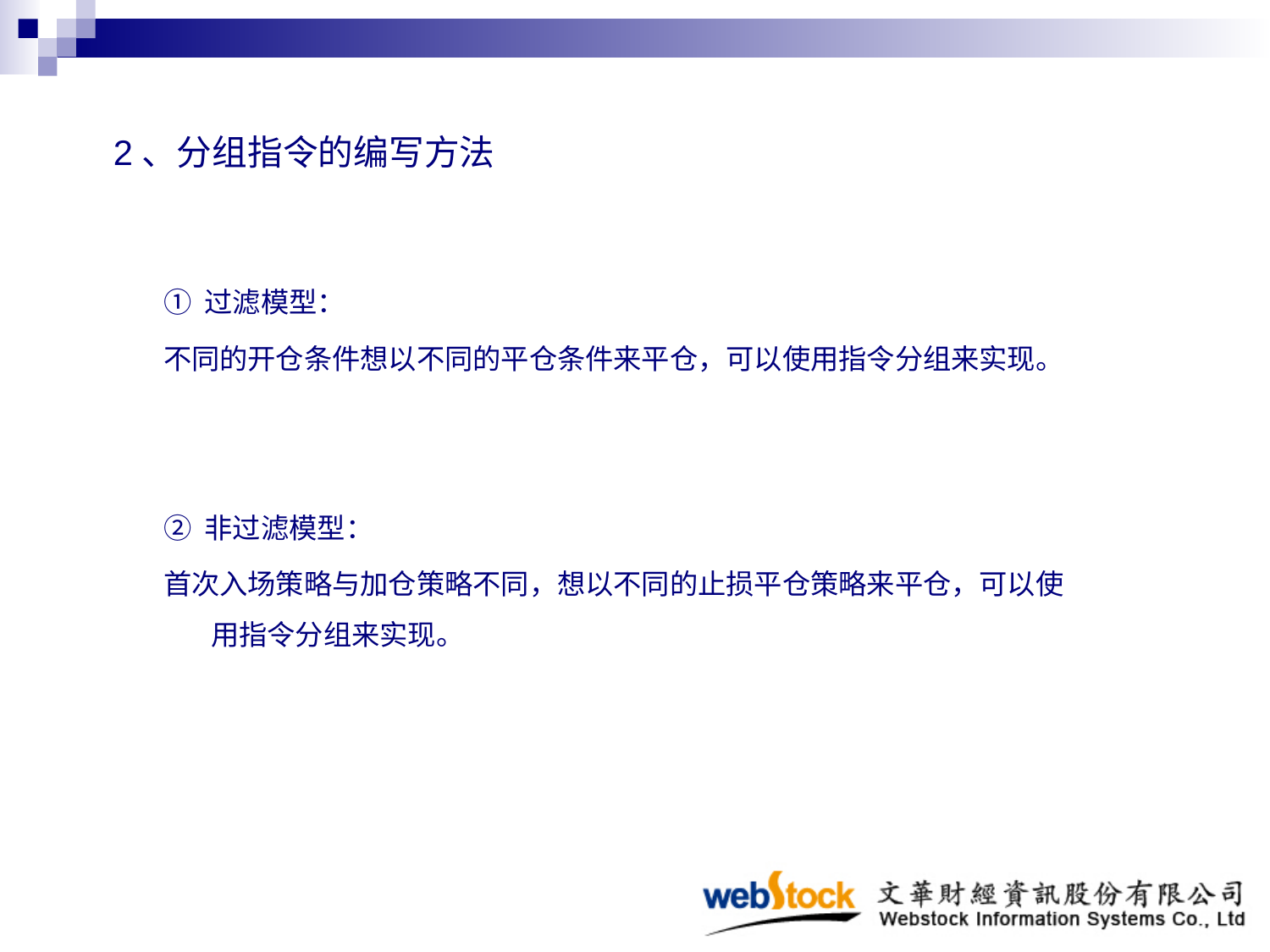

# 2、分组指令的编写方法

① 过滤模型：
不同的开仓条件想以不同的平仓条件来平仓，可以使用指令分组来实现。

② 非过滤模型：
首次入场策略与加仓策略不同，想以不同的止损平仓策略来平仓，可以使用指令分组来实现。